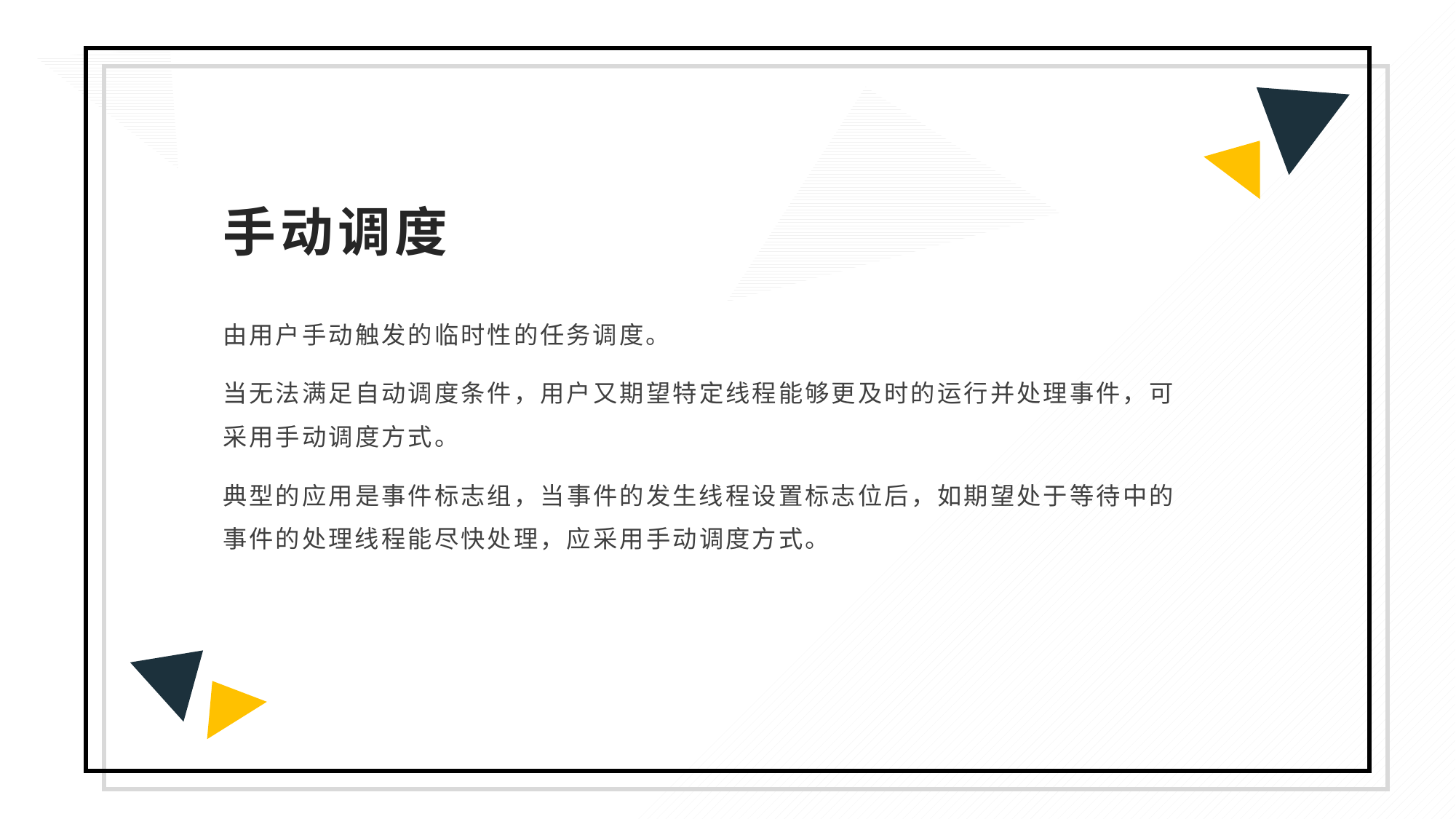

手动调度
由用户手动触发的临时性的任务调度。
当无法满足自动调度条件，用户又期望特定线程能够更及时的运行并处理事件，可采用手动调度方式。
典型的应用是事件标志组，当事件的发生线程设置标志位后，如期望处于等待中的事件的处理线程能尽快处理，应采用手动调度方式。